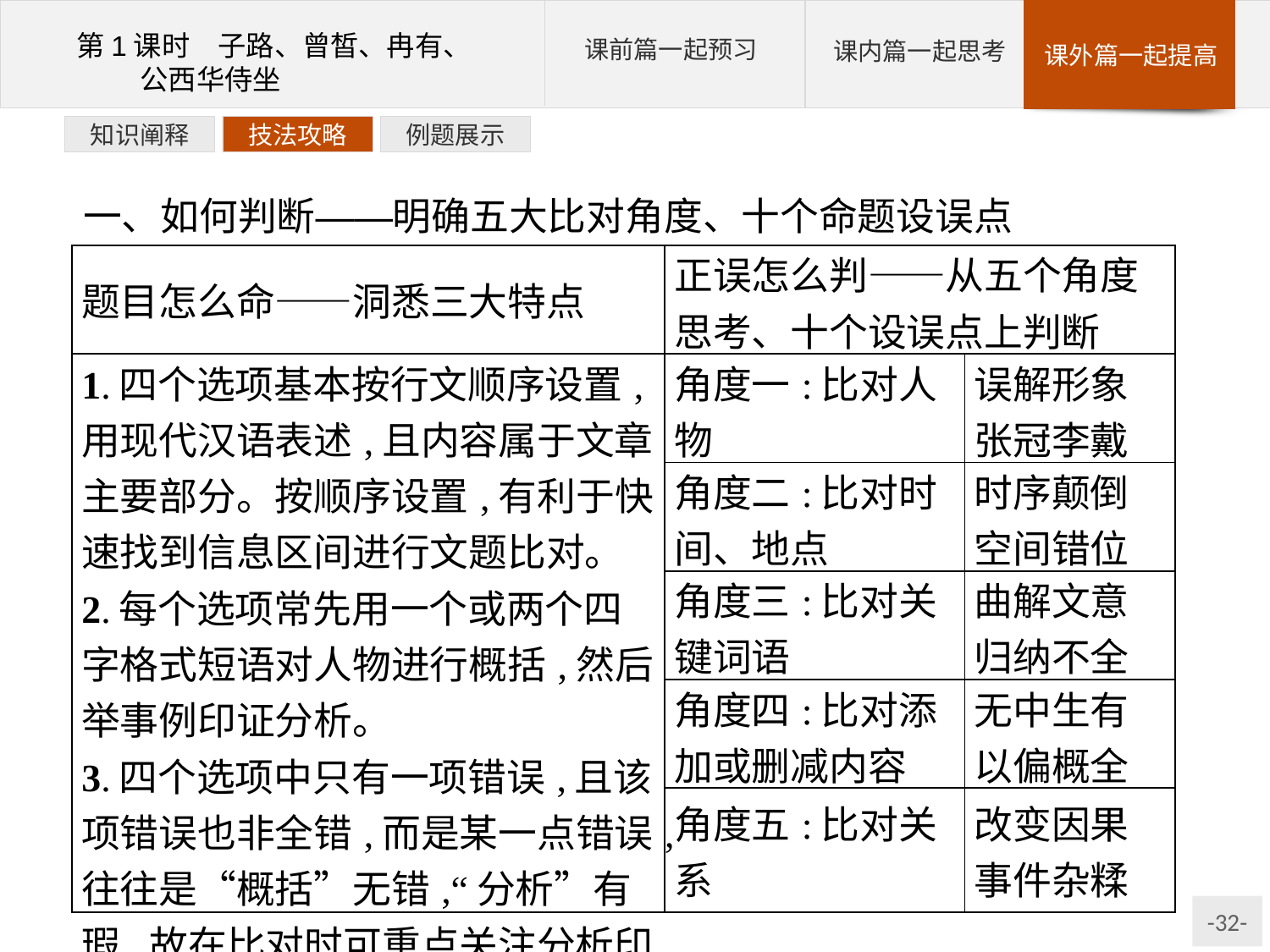

例题展示
技法攻略
知识阐释
一、如何判断——明确五大比对角度、十个命题设误点
| 题目怎么命——洞悉三大特点 | 正误怎么判——从五个角度思考、十个设误点上判断 |  |
| --- | --- | --- |
| 1.四个选项基本按行文顺序设置,用现代汉语表述,且内容属于文章主要部分。按顺序设置,有利于快速找到信息区间进行文题比对。 2.每个选项常先用一个或两个四字格式短语对人物进行概括,然后举事例印证分析。 3.四个选项中只有一项错误,且该项错误也非全错,而是某一点错误,往往是“概括”无错,“分析”有瑕,故在比对时可重点关注分析印证的内容。 | 角度一:比对人物 | 误解形象 张冠李戴 |
|  | 角度二:比对时间、地点 | 时序颠倒 空间错位 |
|  | 角度三:比对关键词语 | 曲解文意 归纳不全 |
|  | 角度四:比对添加或删减内容 | 无中生有 以偏概全 |
|  | 角度五:比对关系 | 改变因果 事件杂糅 |